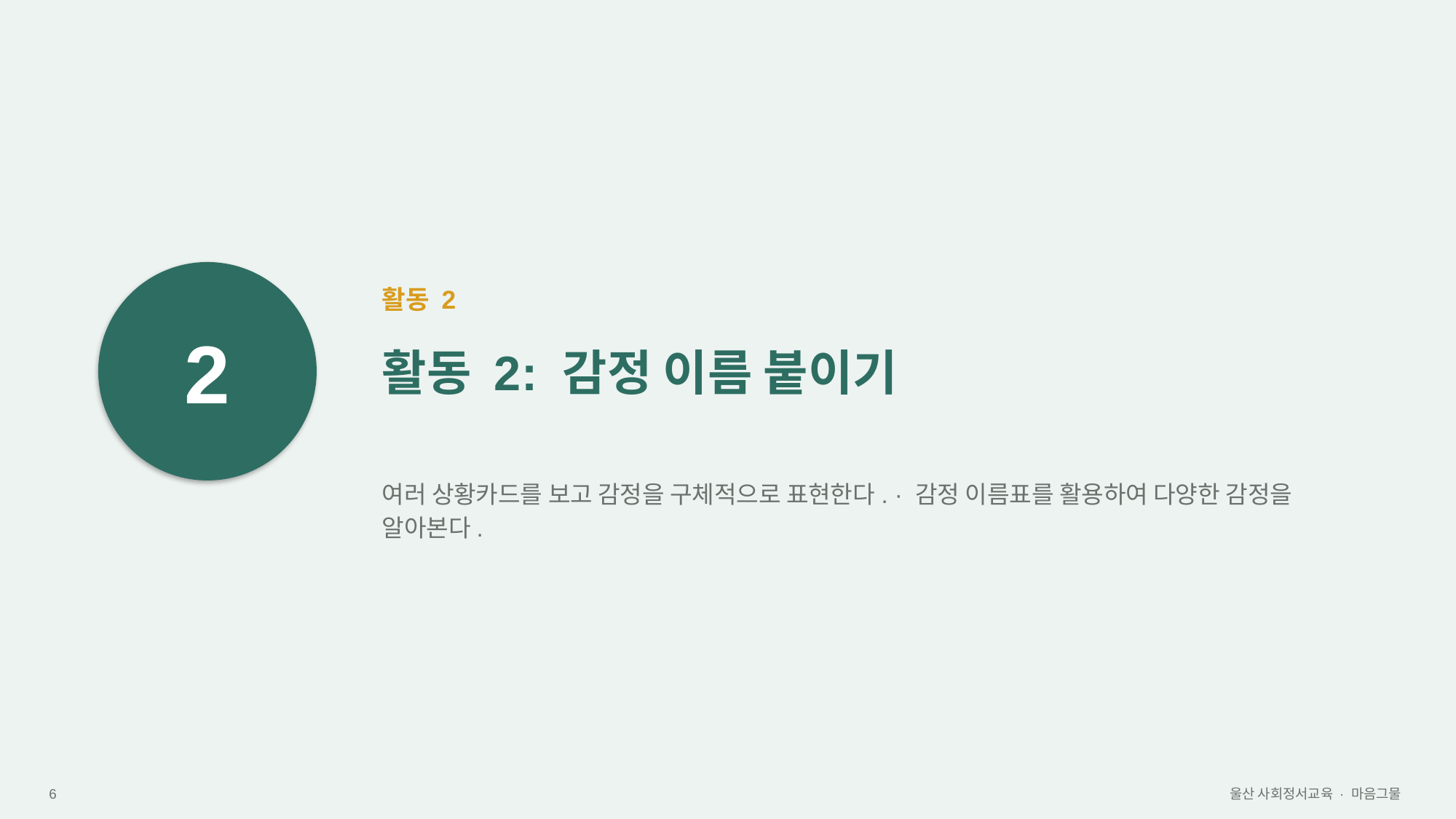

2
활동 2
활동 2: 감정 이름 붙이기
여러 상황카드를 보고 감정을 구체적으로 표현한다. · 감정 이름표를 활용하여 다양한 감정을 알아본다.
6
울산 사회정서교육 · 마음그물